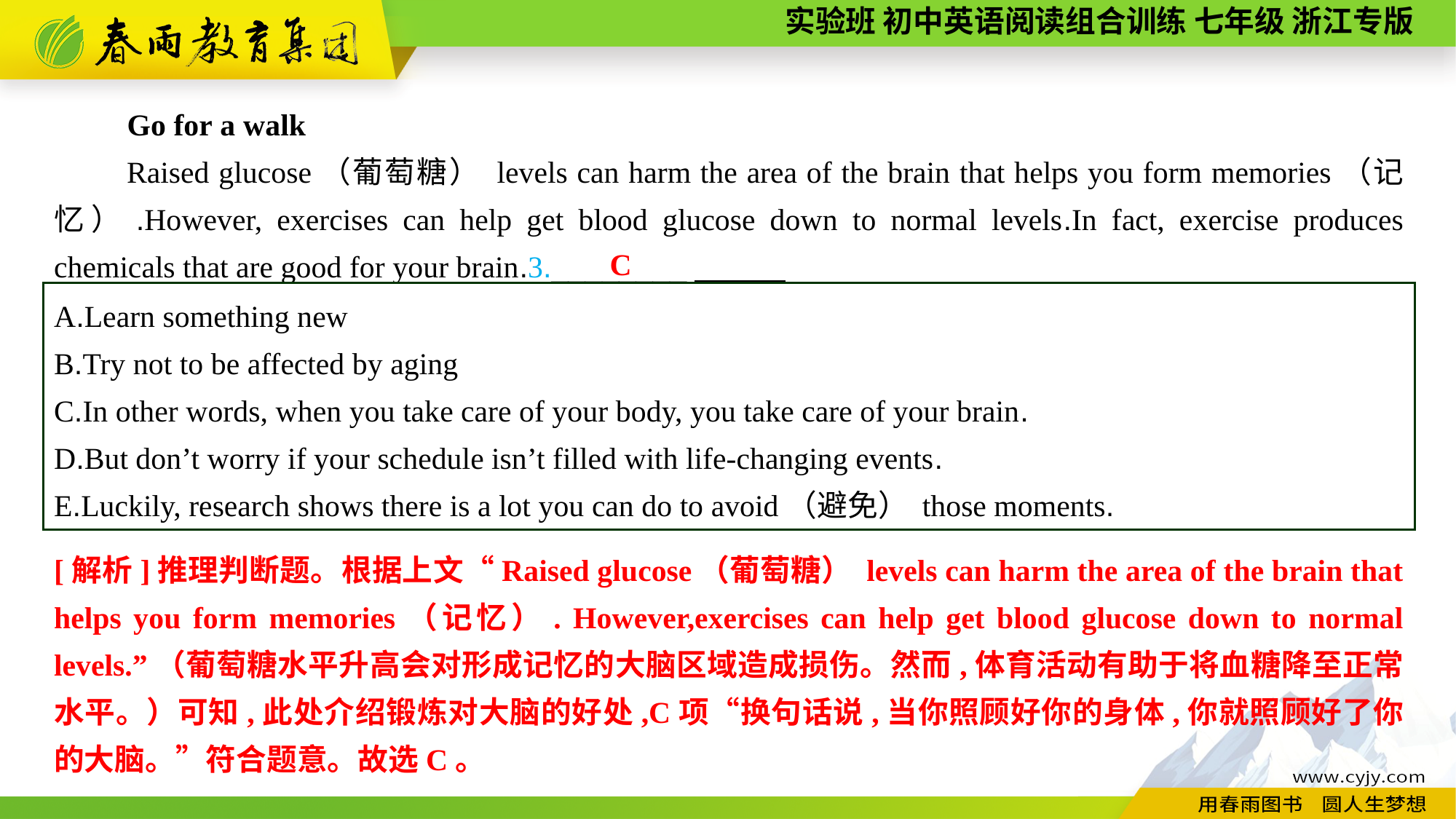

Go for a walk
Raised glucose（葡萄糖） levels can harm the area of the brain that helps you form memories（记忆）.However, exercises can help get blood glucose down to normal levels.In fact, exercise produces chemicals that are good for your brain.3.________
C
A.Learn something new
B.Try not to be affected by aging
C.In other words, when you take care of your body, you take care of your brain.
D.But don’t worry if your schedule isn’t filled with life-changing events.
E.Luckily, research shows there is a lot you can do to avoid（避免） those moments.

[解析]推理判断题。根据上文“Raised glucose（葡萄糖） levels can harm the area of the brain that helps you form memories（记忆）. However,exercises can help get blood glucose down to normal levels.”（葡萄糖水平升高会对形成记忆的大脑区域造成损伤。然而,体育活动有助于将血糖降至正常水平。）可知,此处介绍锻炼对大脑的好处,C项“换句话说,当你照顾好你的身体,你就照顾好了你的大脑。”符合题意。故选C。